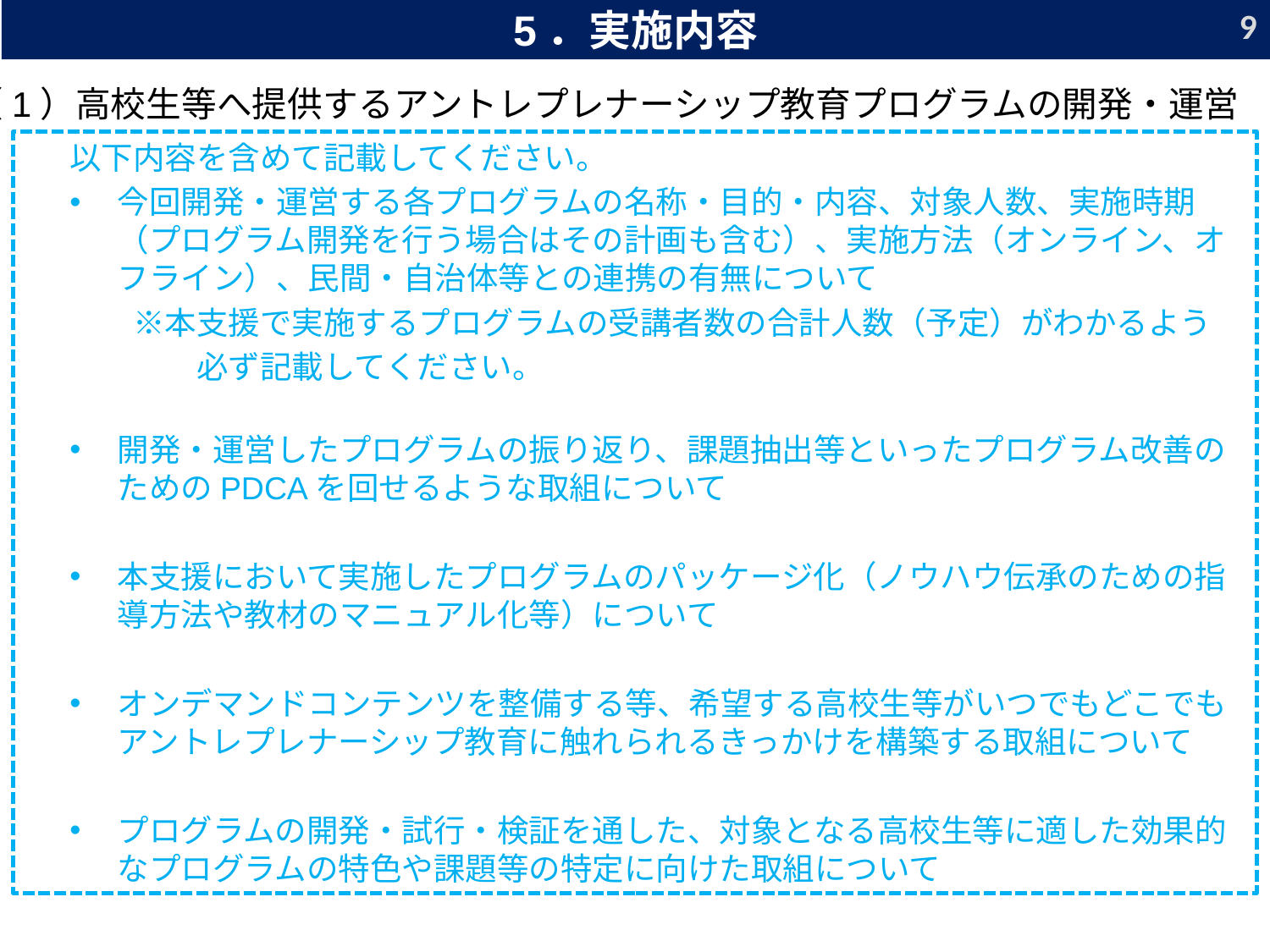

9
5．実施内容
（1）高校生等へ提供するアントレプレナーシップ教育プログラムの開発・運営

以下内容を含めて記載してください。
今回開発・運営する各プログラムの名称・目的・内容、対象人数、実施時期（プログラム開発を行う場合はその計画も含む）、実施方法（オンライン、オフライン）、民間・自治体等との連携の有無について
　　※本支援で実施するプログラムの受講者数の合計人数（予定）がわかるよう
　　　　必ず記載してください。
開発・運営したプログラムの振り返り、課題抽出等といったプログラム改善のためのPDCAを回せるような取組について

本支援において実施したプログラムのパッケージ化（ノウハウ伝承のための指導方法や教材のマニュアル化等）について

オンデマンドコンテンツを整備する等、希望する高校生等がいつでもどこでもアントレプレナーシップ教育に触れられるきっかけを構築する取組について

プログラムの開発・試行・検証を通した、対象となる高校生等に適した効果的なプログラムの特色や課題等の特定に向けた取組について